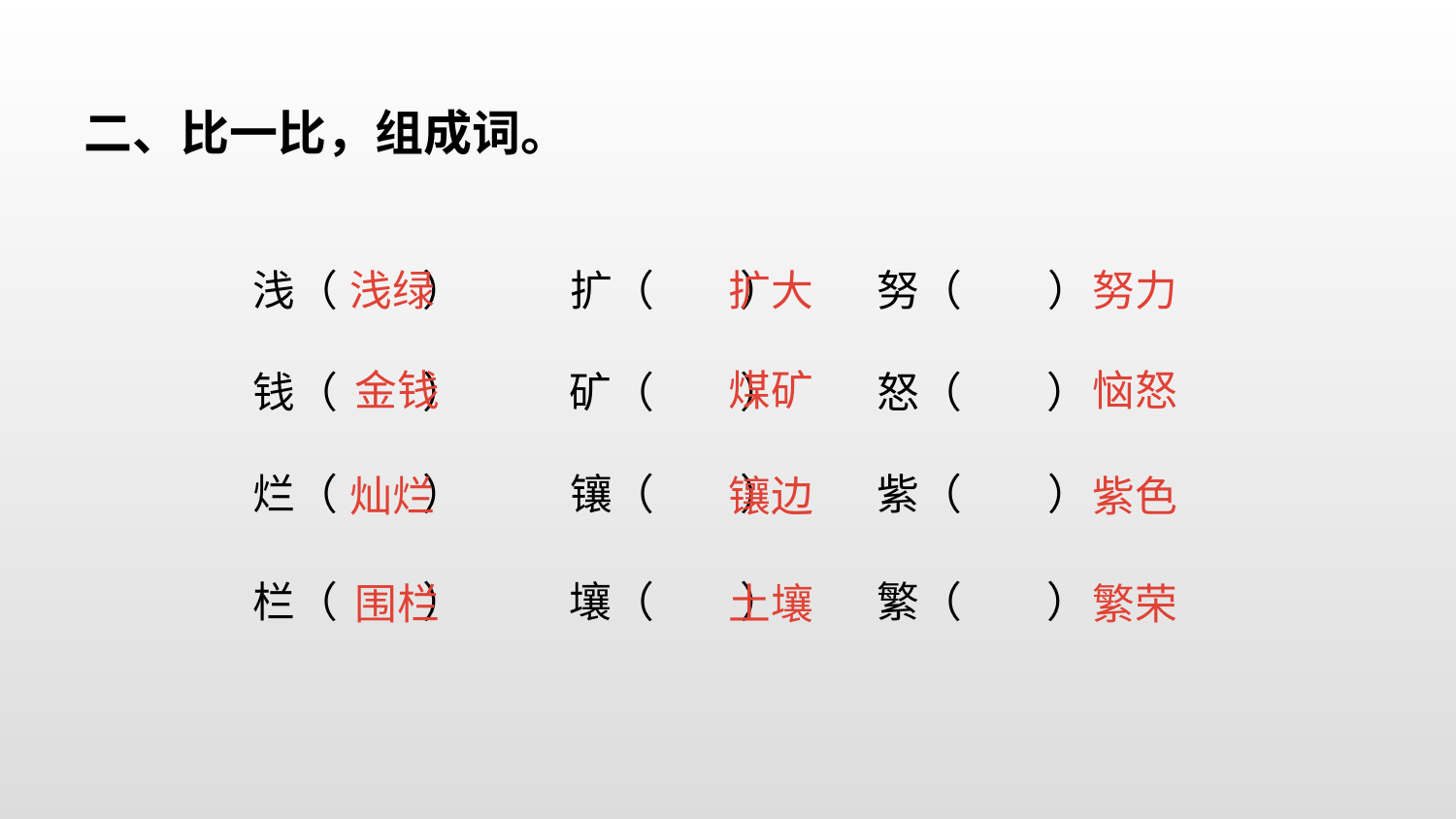

二、比一比，组成词。
浅（         ）           扩（         ）          努（         ）

钱（         ）           矿（         ）          怒（         ）

烂（         ）           镶（         ）          紫（         ）

栏（         ）           壤（         ）          繁（         ）

浅绿
扩大
努力
 金钱
煤矿
恼怒
灿烂
镶边
紫色
 围栏
土壤
繁荣